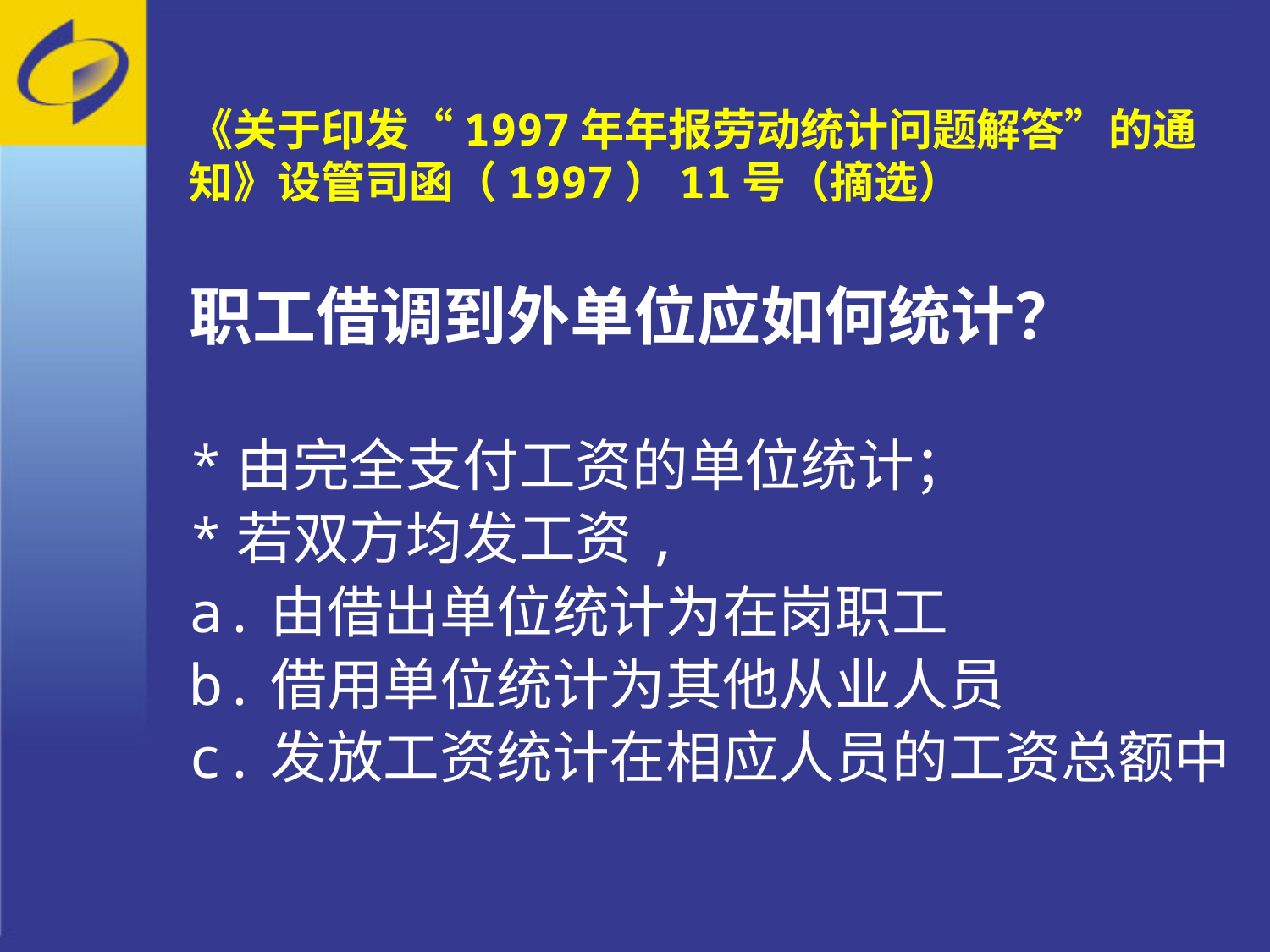

《关于印发“1997年年报劳动统计问题解答”的通知》设管司函（1997）11号（摘选）

职工借调到外单位应如何统计？

*由完全支付工资的单位统计；
*若双方均发工资,
a.由借出单位统计为在岗职工
b.借用单位统计为其他从业人员
c.发放工资统计在相应人员的工资总额中